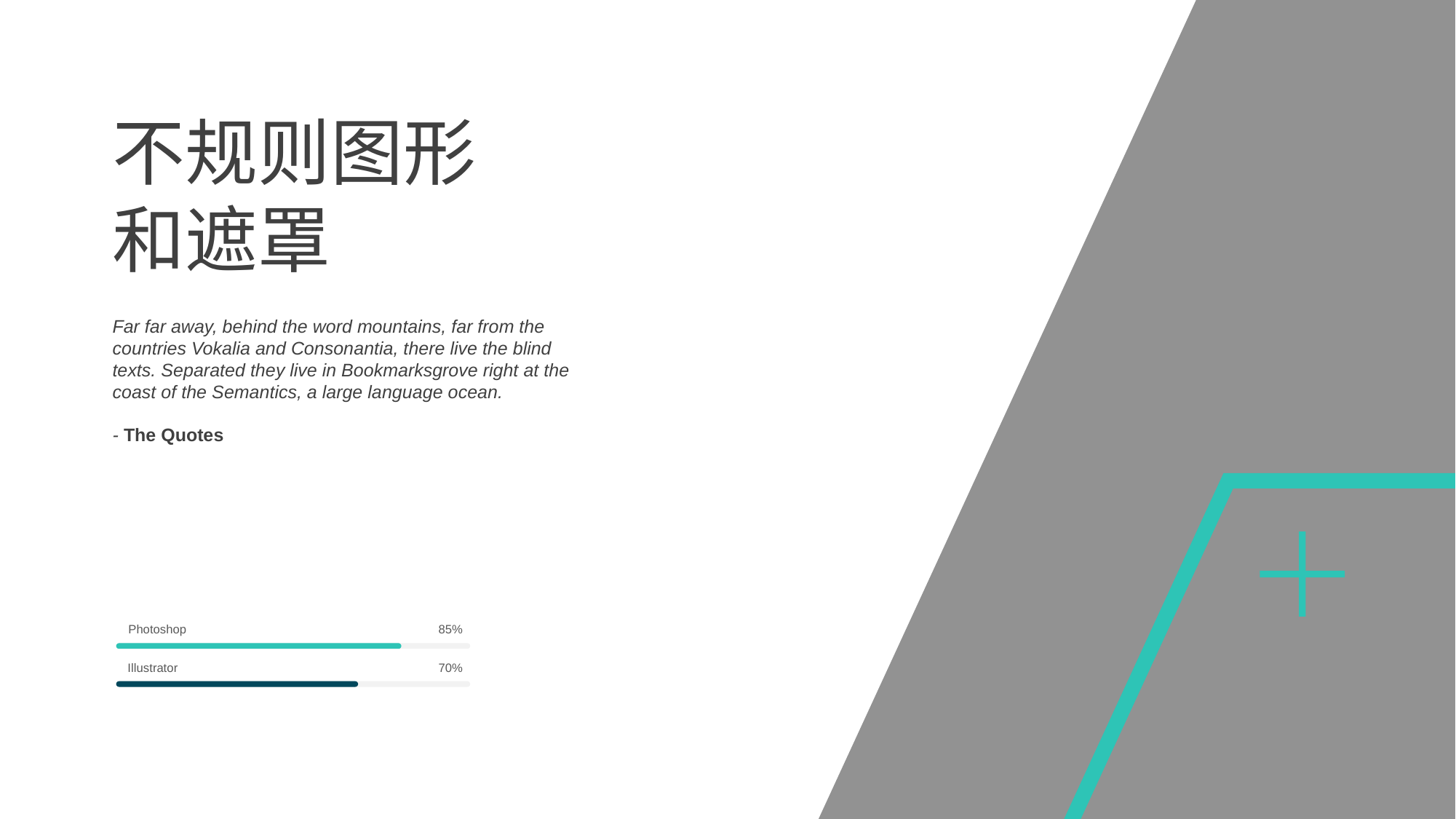

不规则图形
和遮罩
Far far away, behind the word mountains, far from the countries Vokalia and Consonantia, there live the blind texts. Separated they live in Bookmarksgrove right at the coast of the Semantics, a large language ocean.

- The Quotes

Photoshop
85%

Illustrator
70%